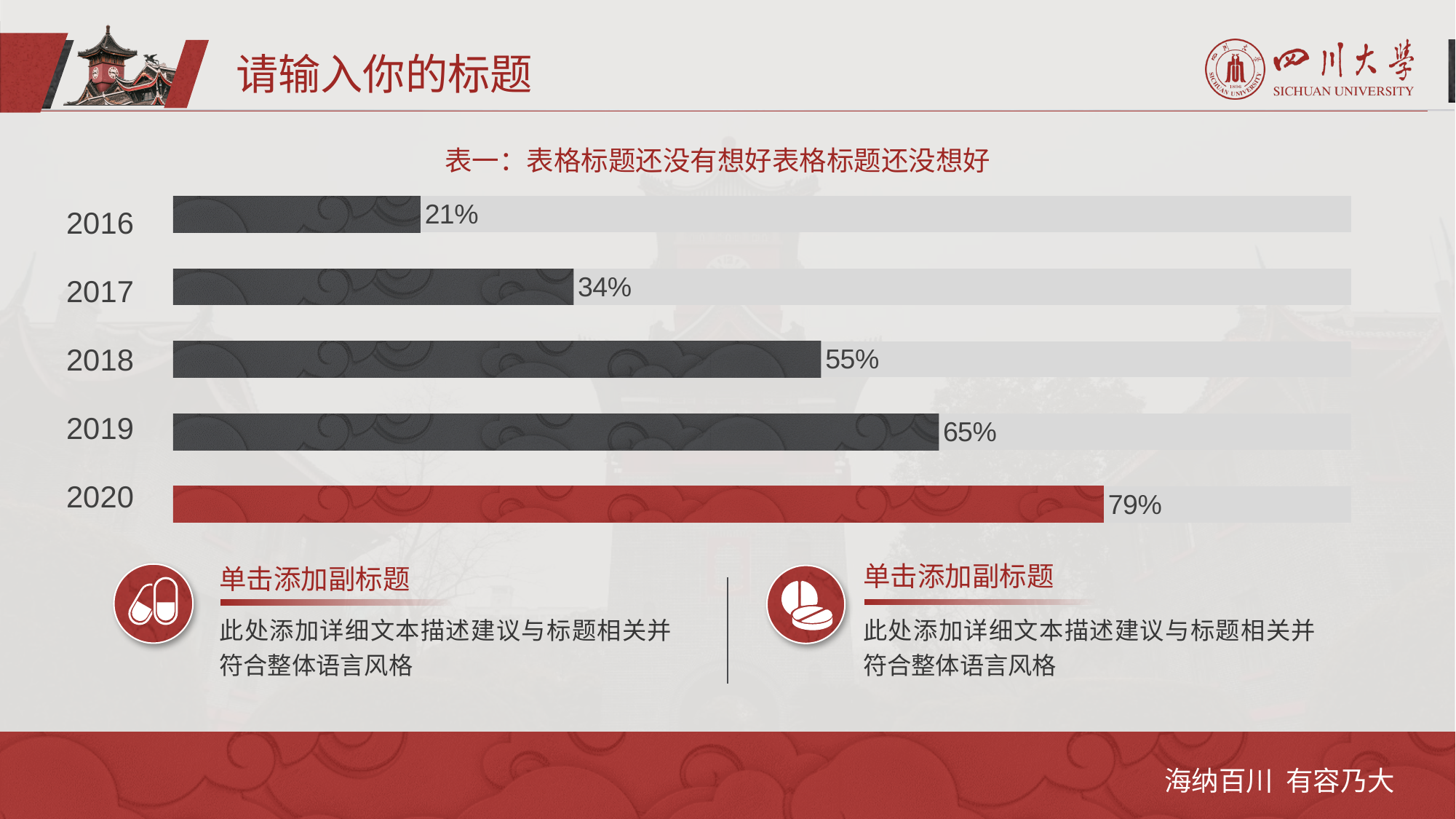

请输入你的标题
表一：表格标题还没有想好表格标题还没想好

### Chart

| Category | 辅助列（勿动） | 数据列|（输入实际百分比） |
|---|---|---|
| 2020 | 1.0 | 0.79 |
| 2019 | 1.0 | 0.65 |
| 2018 | 1.0 | 0.55 |
| 2017 | 1.0 | 0.34 |
| 2016 | 1.0 | 0.21 |
2016
2017
2018
2019
2020
单击添加副标题
单击添加副标题

此处添加详细文本描述建议与标题相关并符合整体语言风格
此处添加详细文本描述建议与标题相关并符合整体语言风格

海纳百川  有容乃大